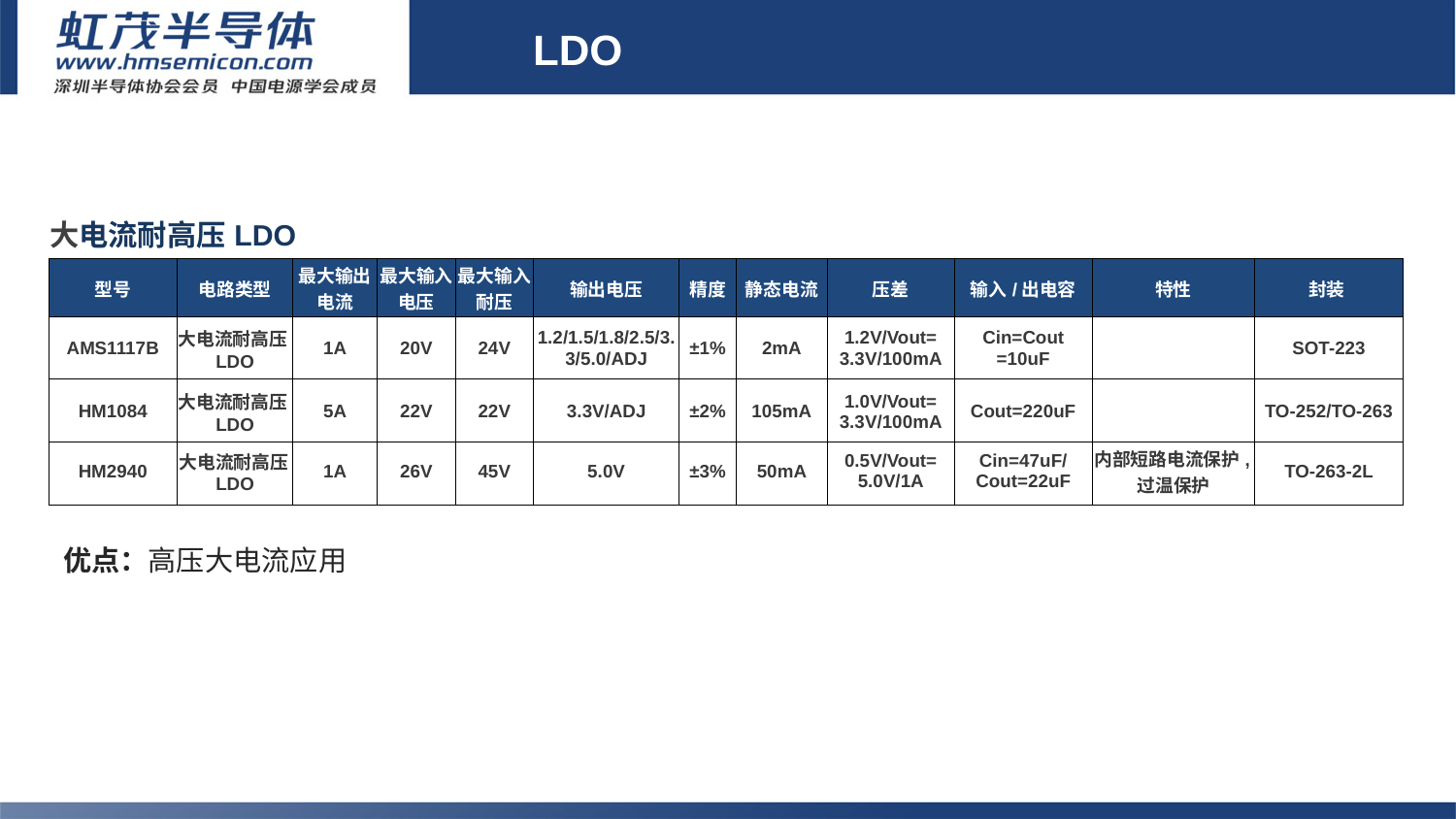

LDO
| 大电流耐高压LDO |  |  |  |  |  |  |  |  |  |  |  |
| --- | --- | --- | --- | --- | --- | --- | --- | --- | --- | --- | --- |
| 型号 | 电路类型 | 最大输出电流 | 最大输入电压 | 最大输入耐压 | 输出电压 | 精度 | 静态电流 | 压差 | 输入/出电容 | 特性 | 封装 |
| AMS1117B | 大电流耐高压LDO | 1A | 20V | 24V | 1.2/1.5/1.8/2.5/3.3/5.0/ADJ | ±1% | 2mA | 1.2V/Vout= 3.3V/100mA | Cin=Cout =10uF |  | SOT-223 |
| HM1084 | 大电流耐高压LDO | 5A | 22V | 22V | 3.3V/ADJ | ±2% | 105mA | 1.0V/Vout= 3.3V/100mA | Cout=220uF |  | TO-252/TO-263 |
| HM2940 | 大电流耐高压LDO | 1A | 26V | 45V | 5.0V | ±3% | 50mA | 0.5V/Vout= 5.0V/1A | Cin=47uF/ Cout=22uF | 内部短路电流保护,过温保护 | TO-263-2L |
# LDO

优点：高压大电流应用